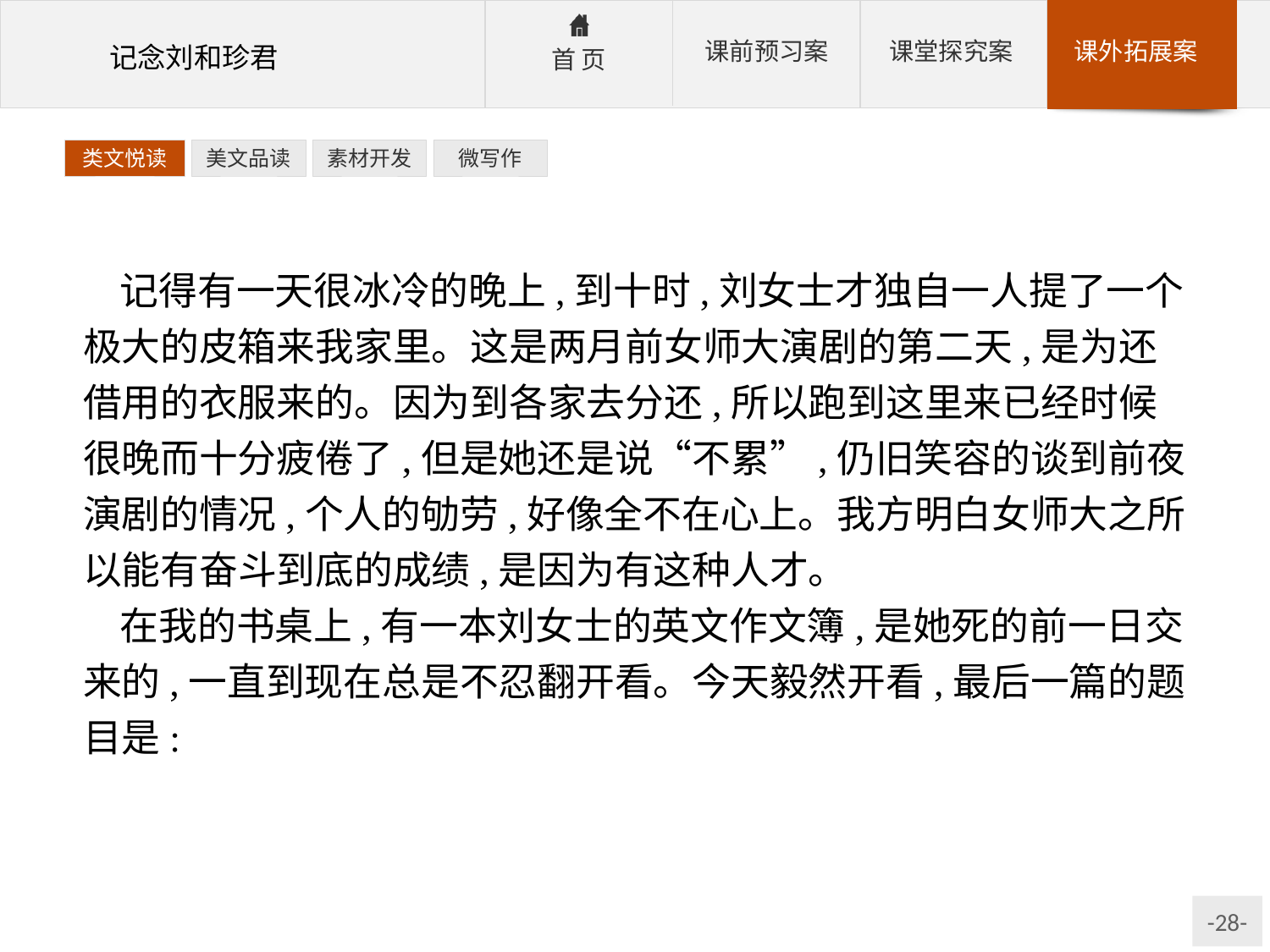

类文悦读
美文品读
素材开发
微写作
记得有一天很冰冷的晚上,到十时,刘女士才独自一人提了一个极大的皮箱来我家里。这是两月前女师大演剧的第二天,是为还借用的衣服来的。因为到各家去分还,所以跑到这里来已经时候很晚而十分疲倦了,但是她还是说“不累”,仍旧笑容的谈到前夜演剧的情况,个人的劬劳,好像全不在心上。我方明白女师大之所以能有奋斗到底的成绩,是因为有这种人才。
在我的书桌上,有一本刘女士的英文作文簿,是她死的前一日交来的,一直到现在总是不忍翻开看。今天毅然开看,最后一篇的题目是: